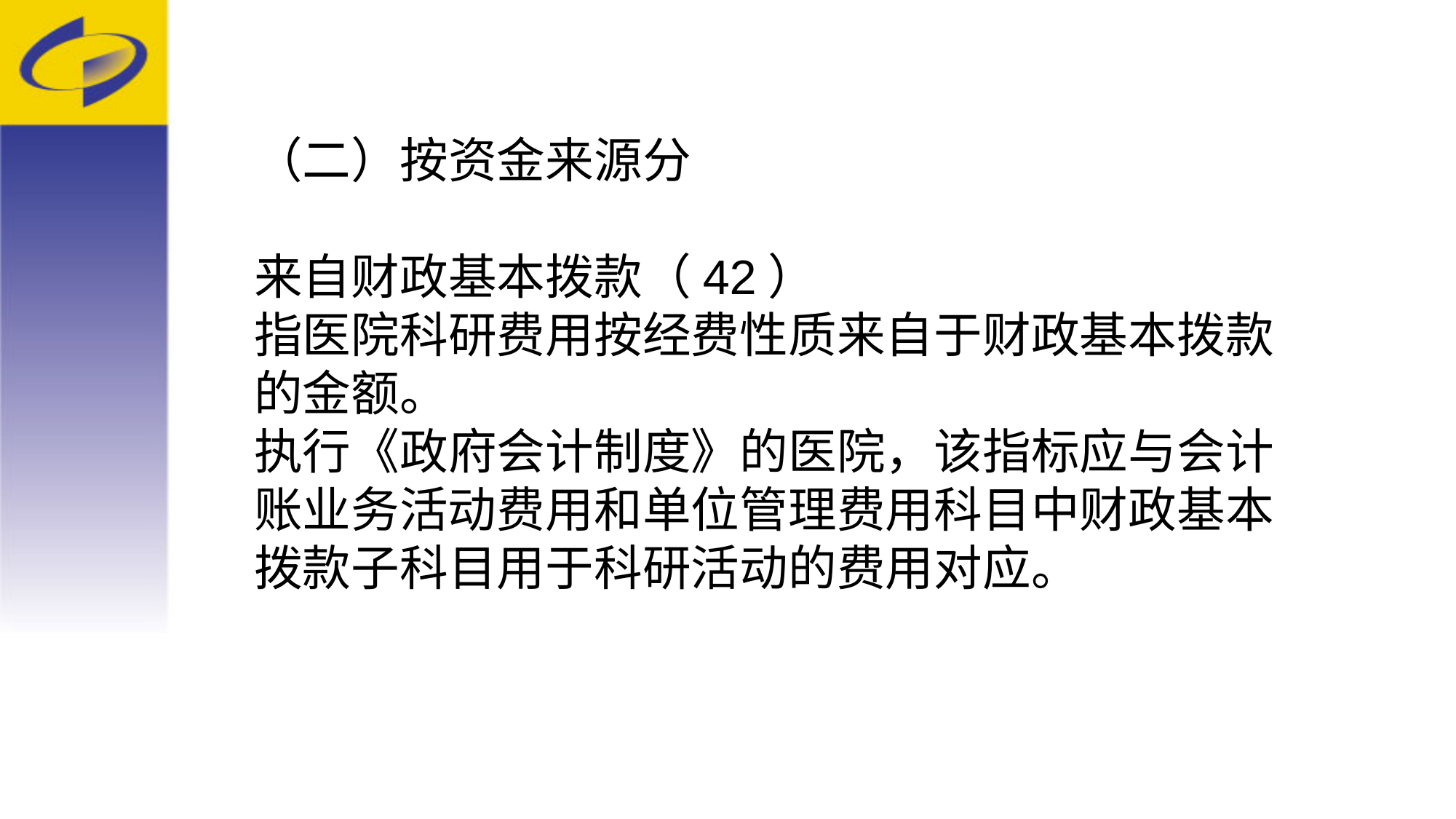

（二）按资金来源分

来自财政基本拨款（42）
指医院科研费用按经费性质来自于财政基本拨款的金额。
执行《政府会计制度》的医院，该指标应与会计账业务活动费用和单位管理费用科目中财政基本拨款子科目用于科研活动的费用对应。